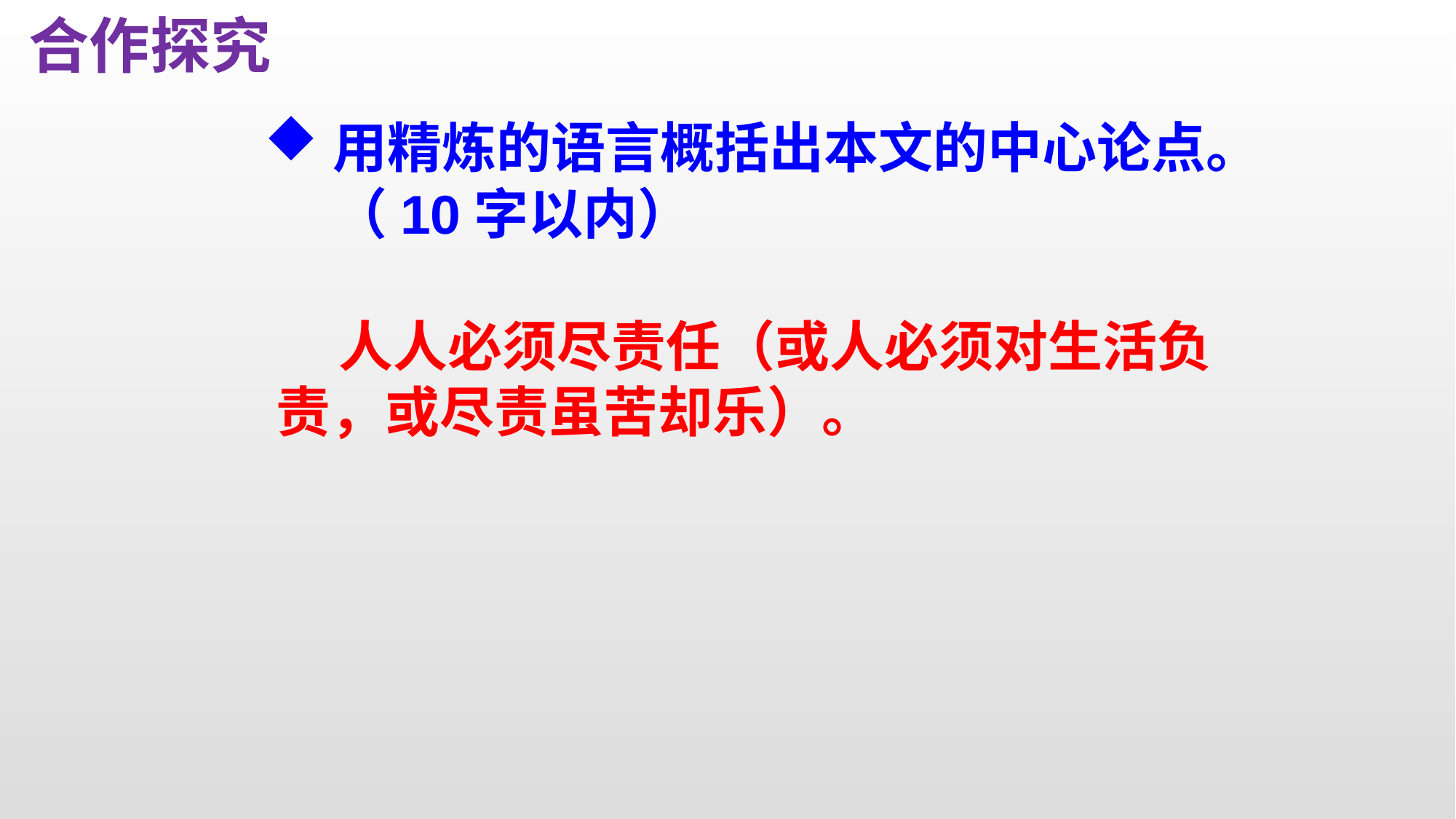

合作探究
用精炼的语言概括出本文的中心论点。（10字以内）
    人人必须尽责任（或人必须对生活负责，或尽责虽苦却乐）。